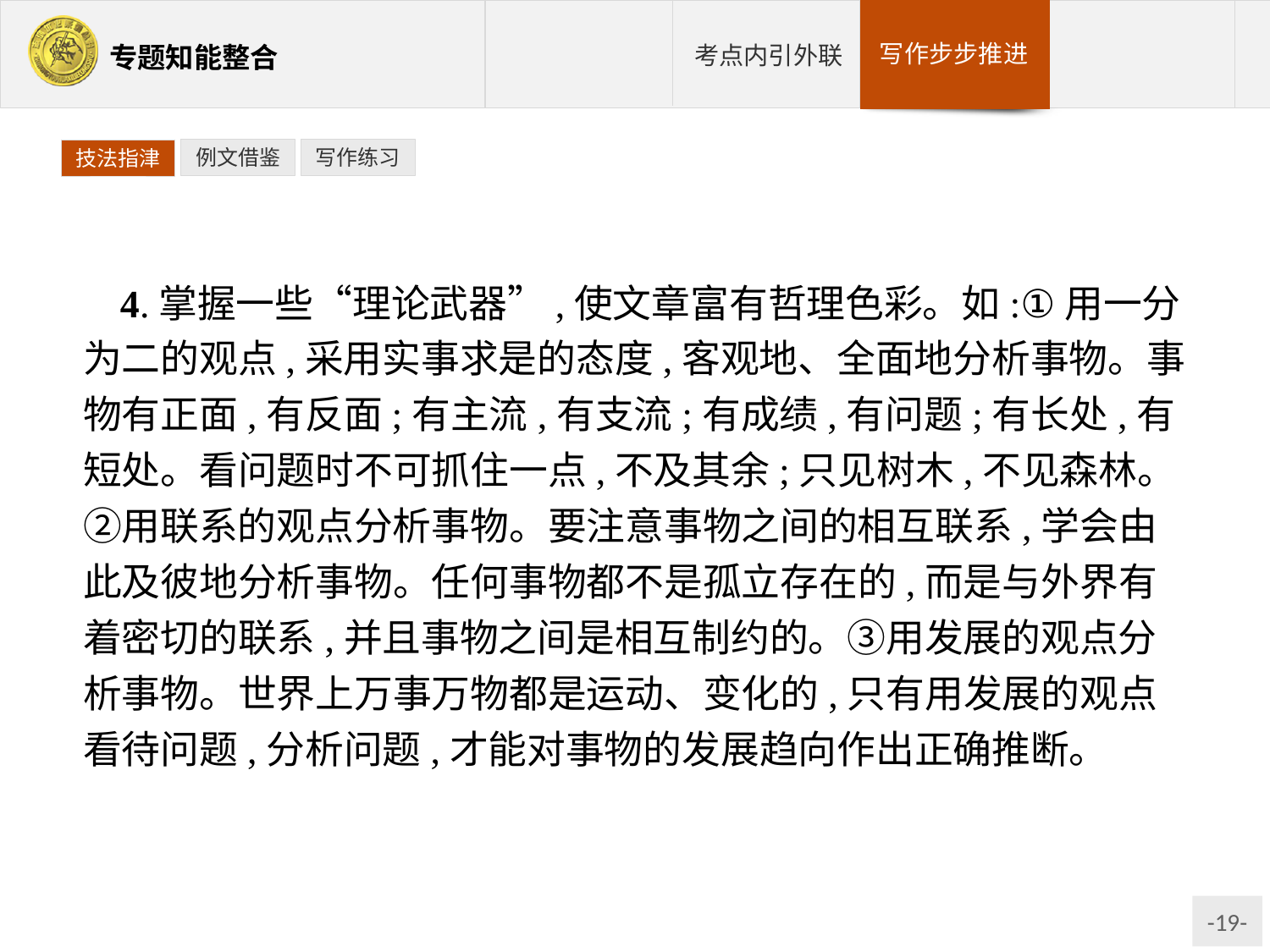

例文借鉴
写作练习
技法指津
4.掌握一些“理论武器”,使文章富有哲理色彩。如:①用一分为二的观点,采用实事求是的态度,客观地、全面地分析事物。事物有正面,有反面;有主流,有支流;有成绩,有问题;有长处,有短处。看问题时不可抓住一点,不及其余;只见树木,不见森林。②用联系的观点分析事物。要注意事物之间的相互联系,学会由此及彼地分析事物。任何事物都不是孤立存在的,而是与外界有着密切的联系,并且事物之间是相互制约的。③用发展的观点分析事物。世界上万事万物都是运动、变化的,只有用发展的观点看待问题,分析问题,才能对事物的发展趋向作出正确推断。